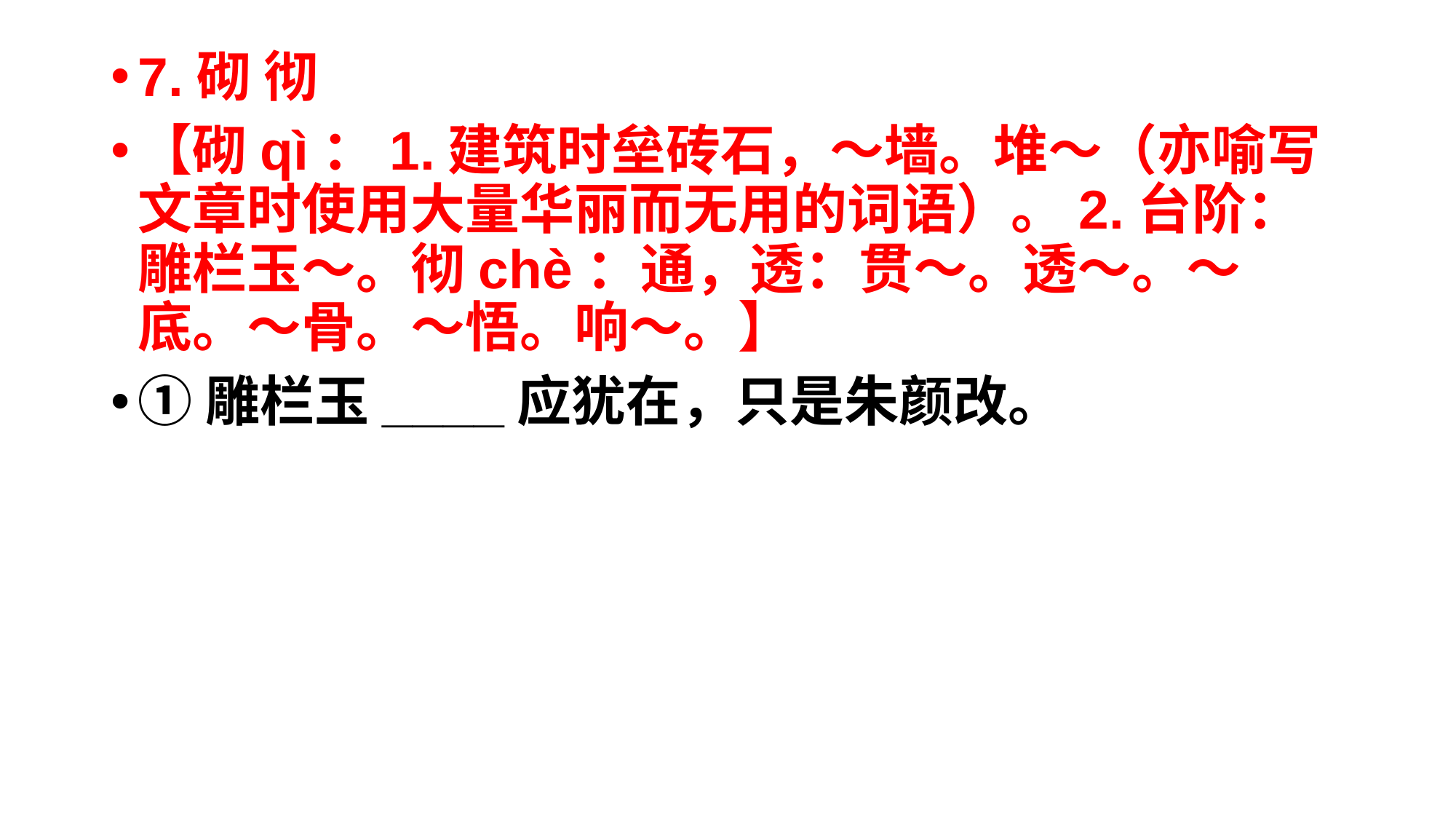

7.砌 彻
【砌qì：1.建筑时垒砖石，～墙。堆～（亦喻写文章时使用大量华丽而无用的词语）。2.台阶：雕栏玉～。彻chè：通，透：贯～。透～。～底。～骨。～悟。响～。】
①雕栏玉____应犹在，只是朱颜改。